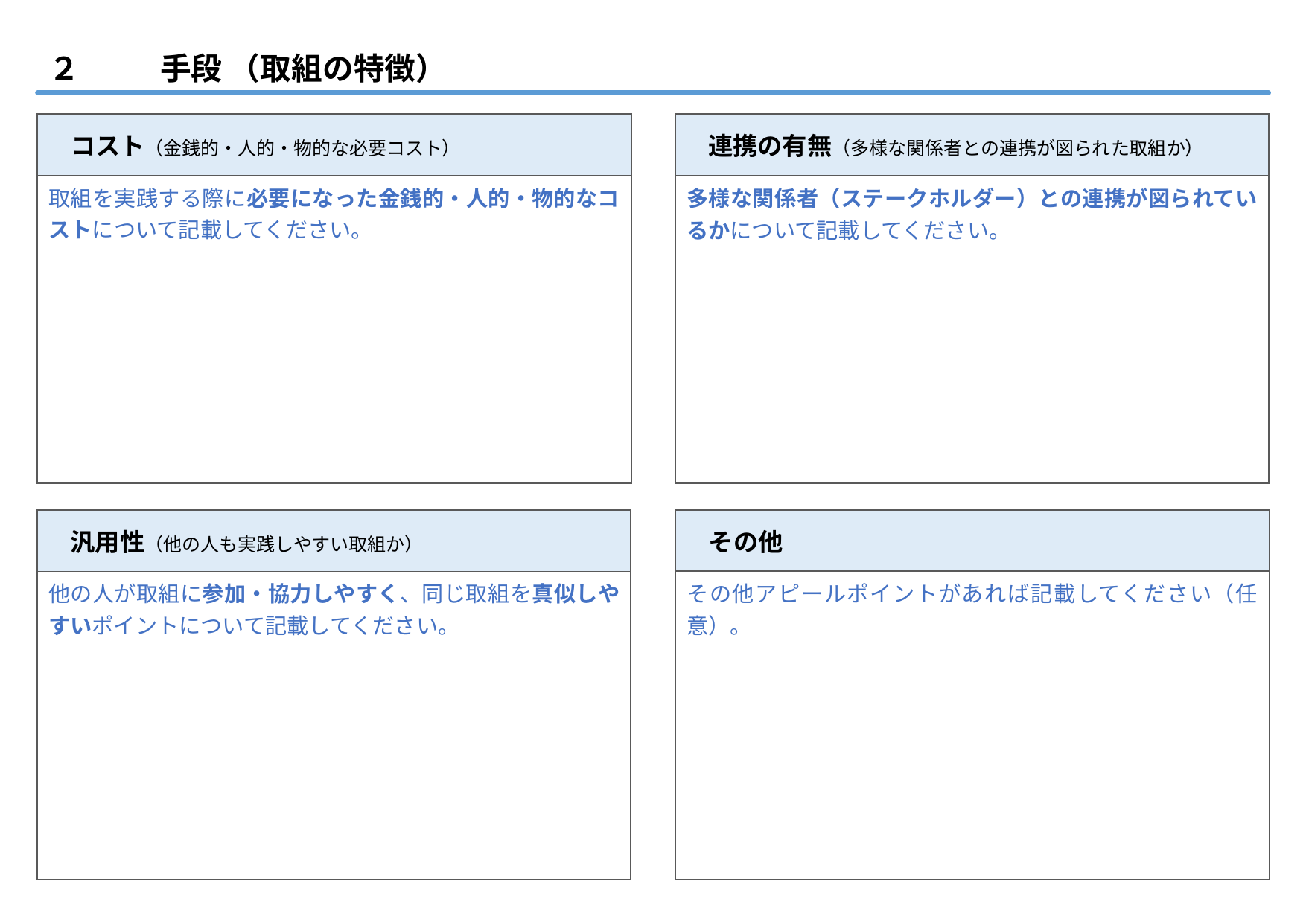

■記載上の注意
記載内容は枠内に収まるように調整してください。
フォントは「Meiryo UI」で統一してください。
作成する際は、青字は削除し、黒字で記載してください。
| コスト（金銭的・人的・物的な必要コスト） |
| --- |
| 取組を実践する際に必要になった金銭的・人的・物的なコストについて記載してください。 |
| 連携の有無（多様な関係者との連携が図られた取組か） |
| --- |
| 多様な関係者（ステークホルダー）との連携が図られているかについて記載してください。 |

■写真・図表の使用
適宜、写真・図表を使用し、記載内容が分かりやすくなるように工夫してください。
本スライドは、今後展示や市HPへの掲載を行う場合があります。写真・図を使用される場合には、著作権・肖像権等の権利侵害にならないようご注意ください。
■PDF化する際の注意
「名前を付けて保存」（F12）から「PDF」形式を選択して保存してください。
| その他 |
| --- |
| その他アピールポイントがあれば記載してください（任意）。 |
| 汎用性（他の人も実践しやすい取組か） |
| --- |
| 他の人が取組に参加・協力しやすく、同じ取組を真似しやすいポイントについて記載してください。 |